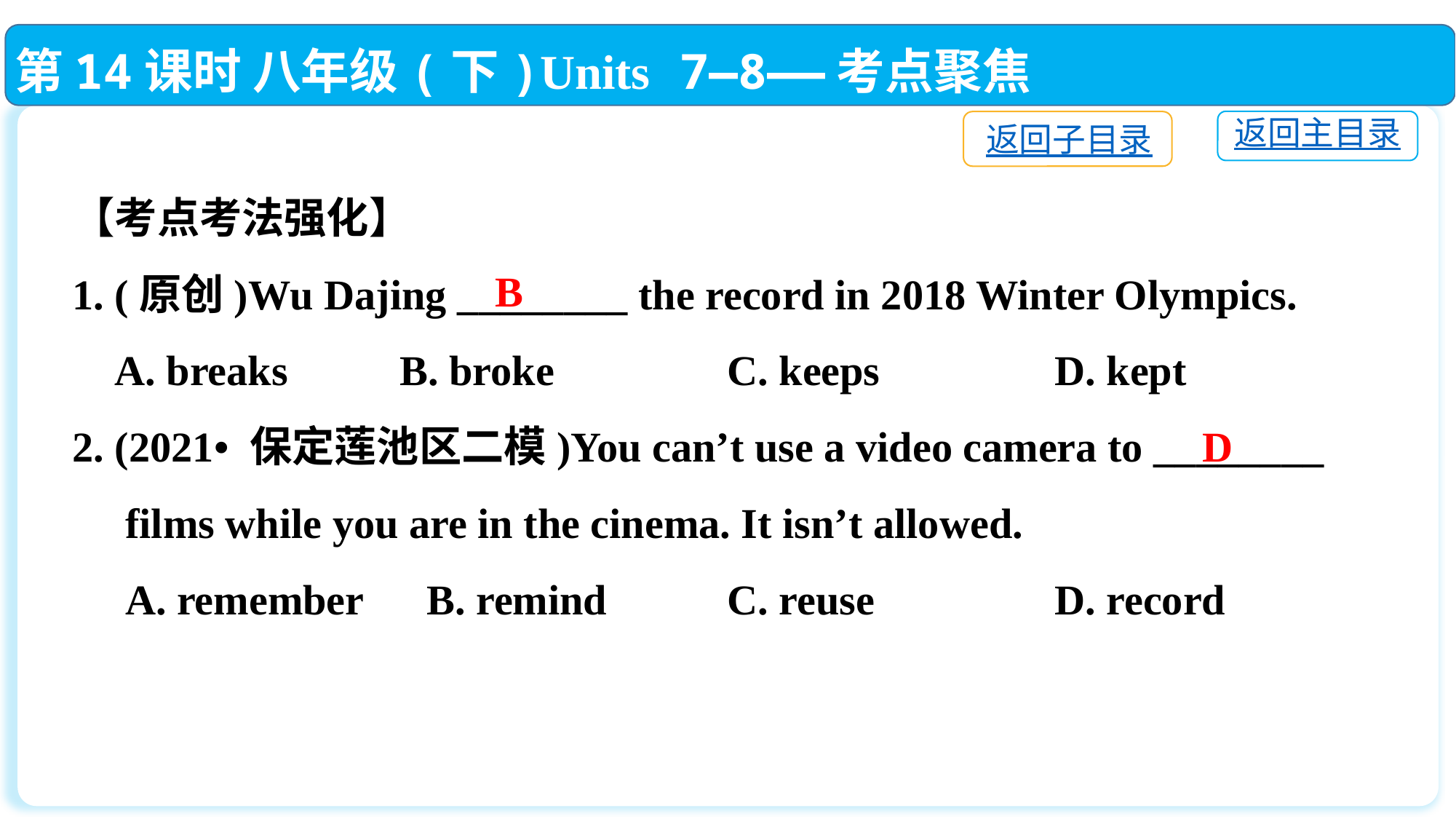

第14课时 八年级(下)Units 7—8——考点聚焦

返回主目录

返回子目录
【考点考法强化】
1. (原创)Wu Dajing ________ the record in 2018 Winter Olympics.
    A. breaks		B. broke		C. keeps		D. kept
2. (2021• 保定莲池区二模)You can’t use a video camera to ________
     films while you are in the cinema. It isn’t allowed.
     A. remember　B. remind		C. reuse		D. record

B
D